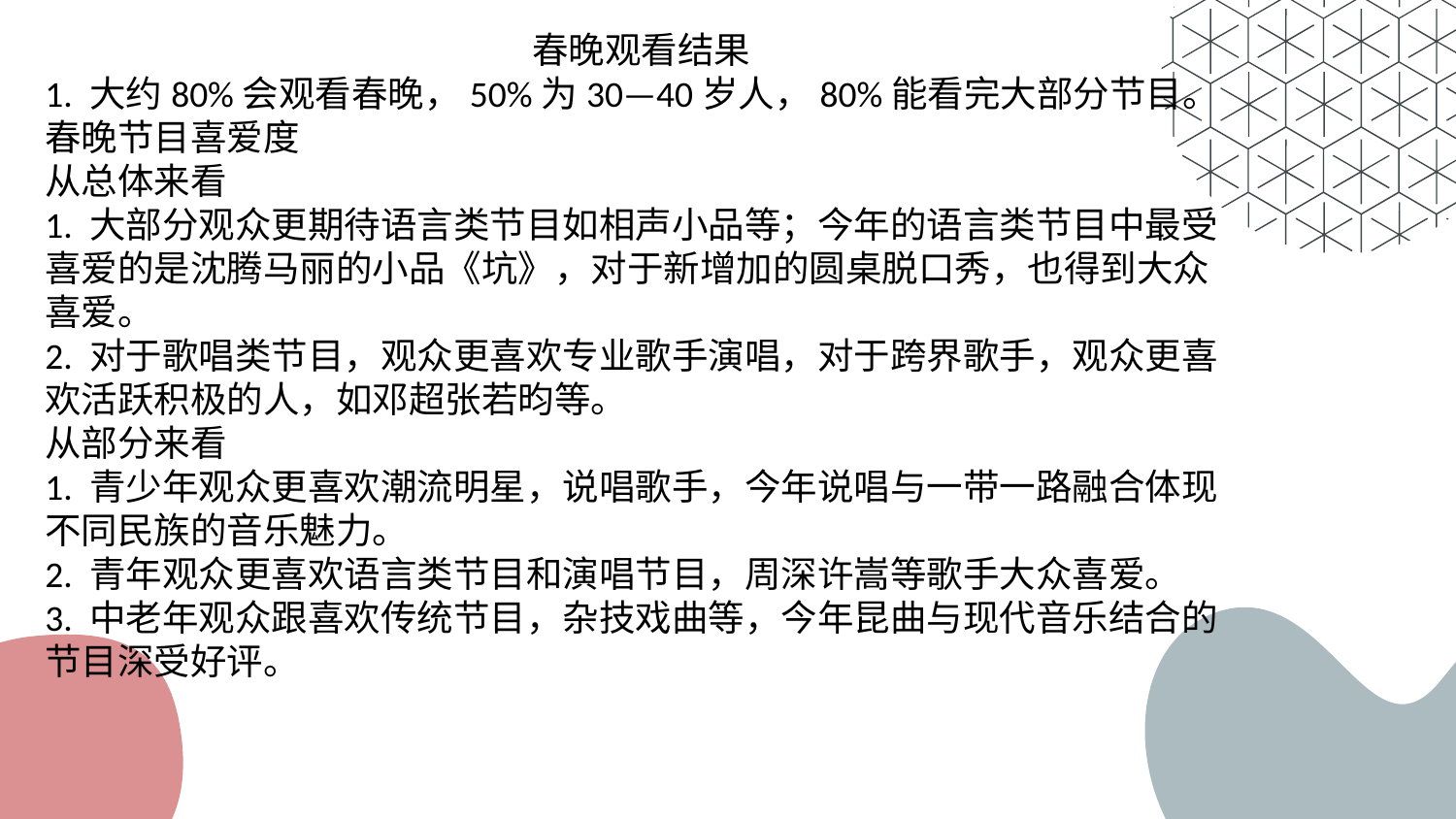

春晚观看结果1. 大约80%会观看春晚，50%为30—40岁人，80%能看完大部分节目。春晚节目喜爱度从总体来看1. 大部分观众更期待语言类节目如相声小品等；今年的语言类节目中最受喜爱的是沈腾马丽的小品《坑》，对于新增加的圆桌脱口秀，也得到大众喜爱。2. 对于歌唱类节目，观众更喜欢专业歌手演唱，对于跨界歌手，观众更喜欢活跃积极的人，如邓超张若昀等。从部分来看1. 青少年观众更喜欢潮流明星，说唱歌手，今年说唱与一带一路融合体现不同民族的音乐魅力。2. 青年观众更喜欢语言类节目和演唱节目，周深许嵩等歌手大众喜爱。3. 中老年观众跟喜欢传统节目，杂技戏曲等，今年昆曲与现代音乐结合的节目深受好评。